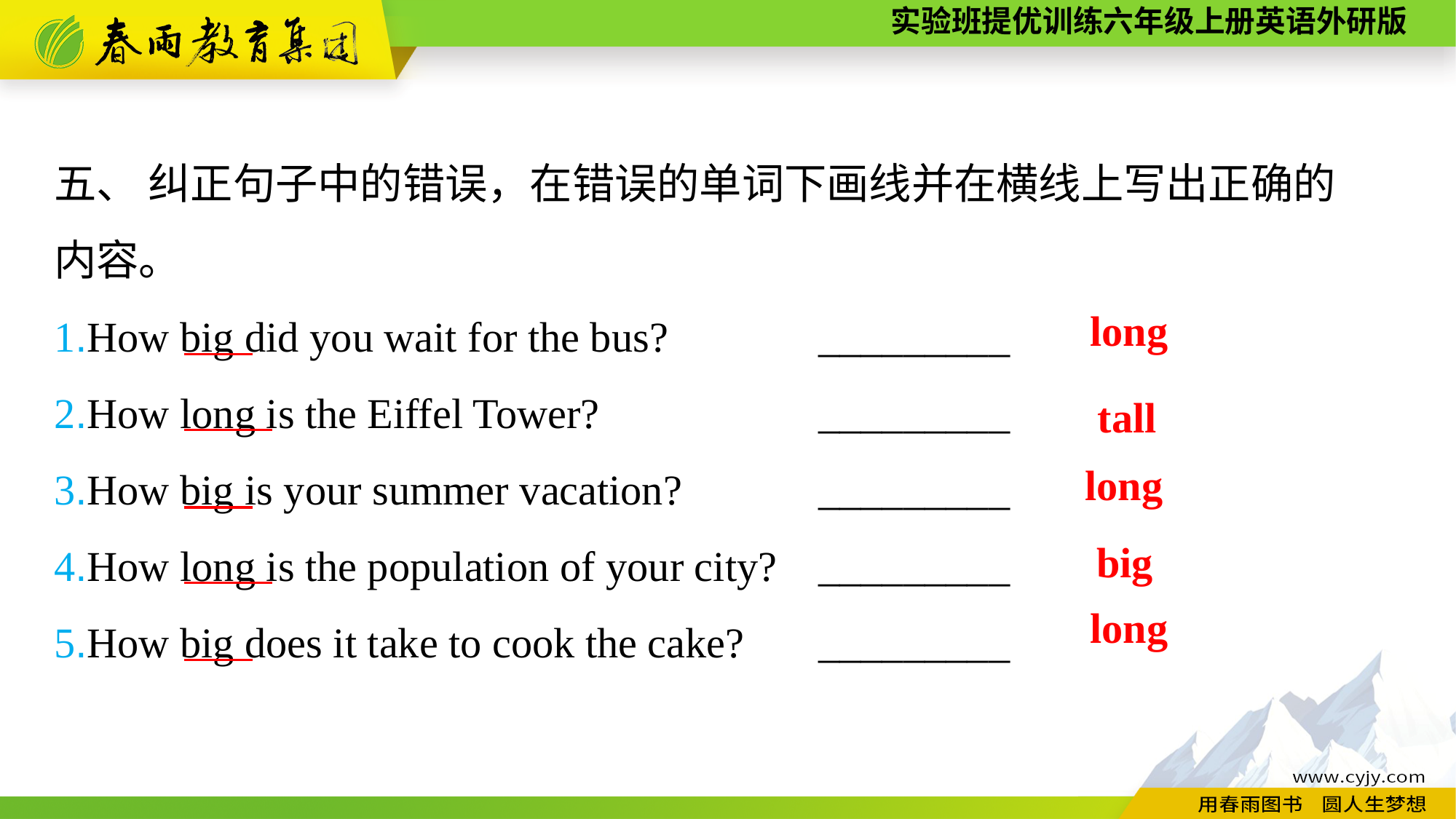

五、 纠正句子中的错误，在错误的单词下画线并在横线上写出正确的
内容。
1.How big did you wait for the bus?             	_________
2.How long is the Eiffel Tower?                   	_________
3.How big is your summer vacation?           	_________
4.How long is the population of your city?  	_________
5.How big does it take to cook the cake?    	_________
long
tall
long
big
long